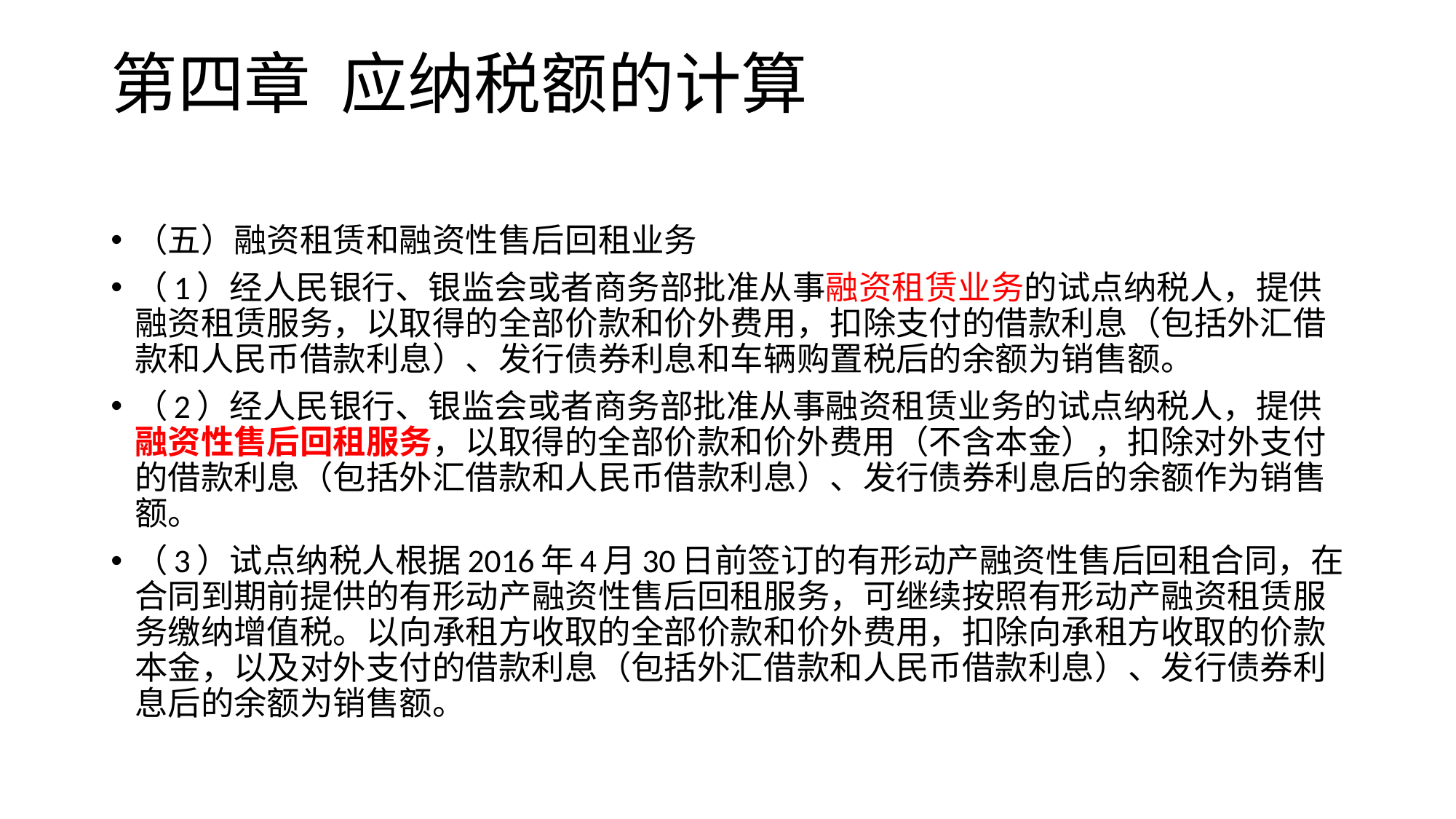

# 第四章  应纳税额的计算

（五）融资租赁和融资性售后回租业务
（1）经人民银行、银监会或者商务部批准从事融资租赁业务的试点纳税人，提供融资租赁服务，以取得的全部价款和价外费用，扣除支付的借款利息（包括外汇借款和人民币借款利息）、发行债券利息和车辆购置税后的余额为销售额。
（2）经人民银行、银监会或者商务部批准从事融资租赁业务的试点纳税人，提供融资性售后回租服务，以取得的全部价款和价外费用（不含本金），扣除对外支付的借款利息（包括外汇借款和人民币借款利息）、发行债券利息后的余额作为销售额。
（3）试点纳税人根据2016年4月30日前签订的有形动产融资性售后回租合同，在合同到期前提供的有形动产融资性售后回租服务，可继续按照有形动产融资租赁服务缴纳增值税。以向承租方收取的全部价款和价外费用，扣除向承租方收取的价款本金，以及对外支付的借款利息（包括外汇借款和人民币借款利息）、发行债券利息后的余额为销售额。